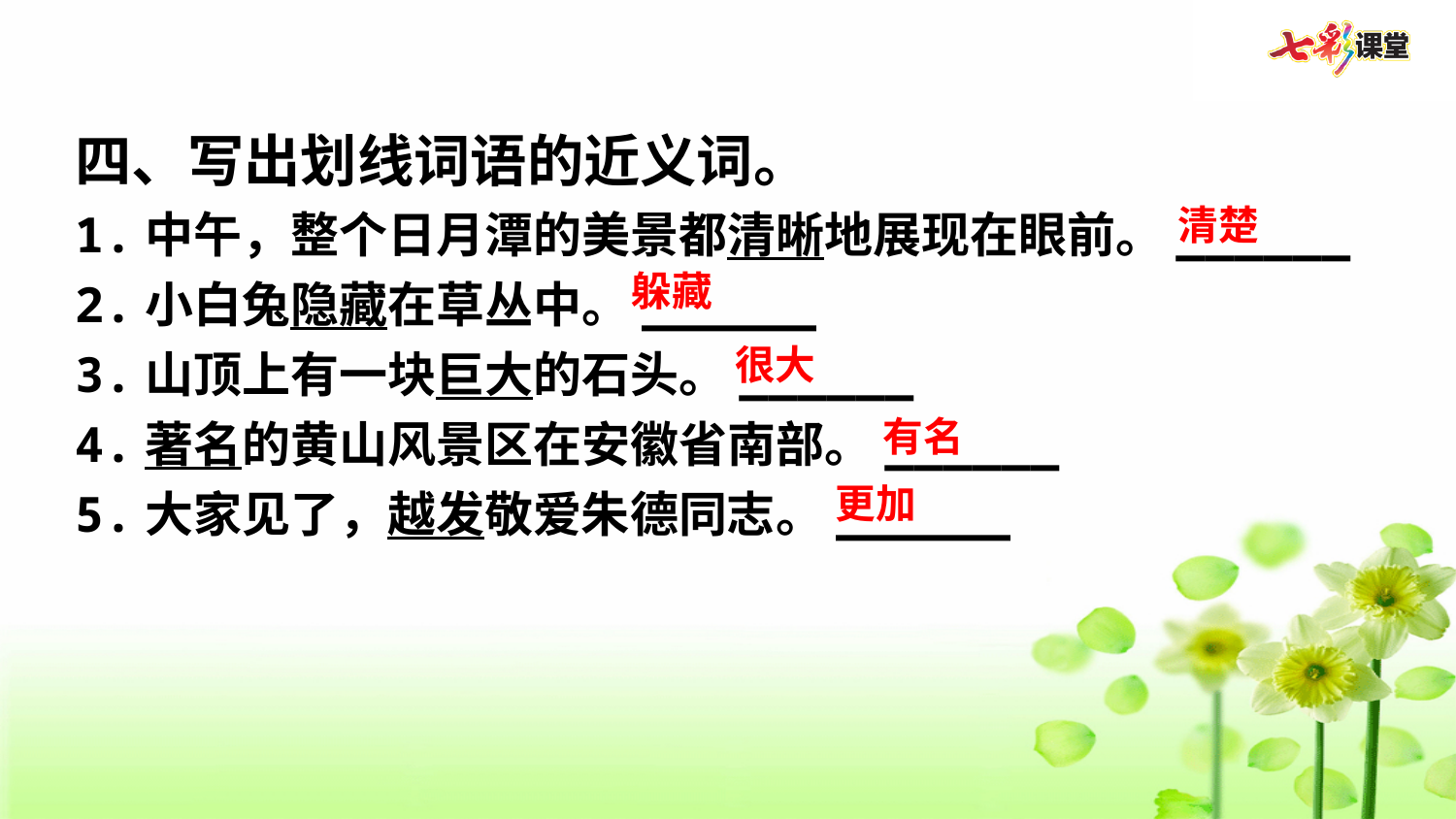

四、写出划线词语的近义词。
1.中午，整个日月潭的美景都清晰地展现在眼前。______
2.小白兔隐藏在草丛中。______
3.山顶上有一块巨大的石头。______
4.著名的黄山风景区在安徽省南部。______
5.大家见了，越发敬爱朱德同志。______
清楚
躲藏
很大
有名
更加